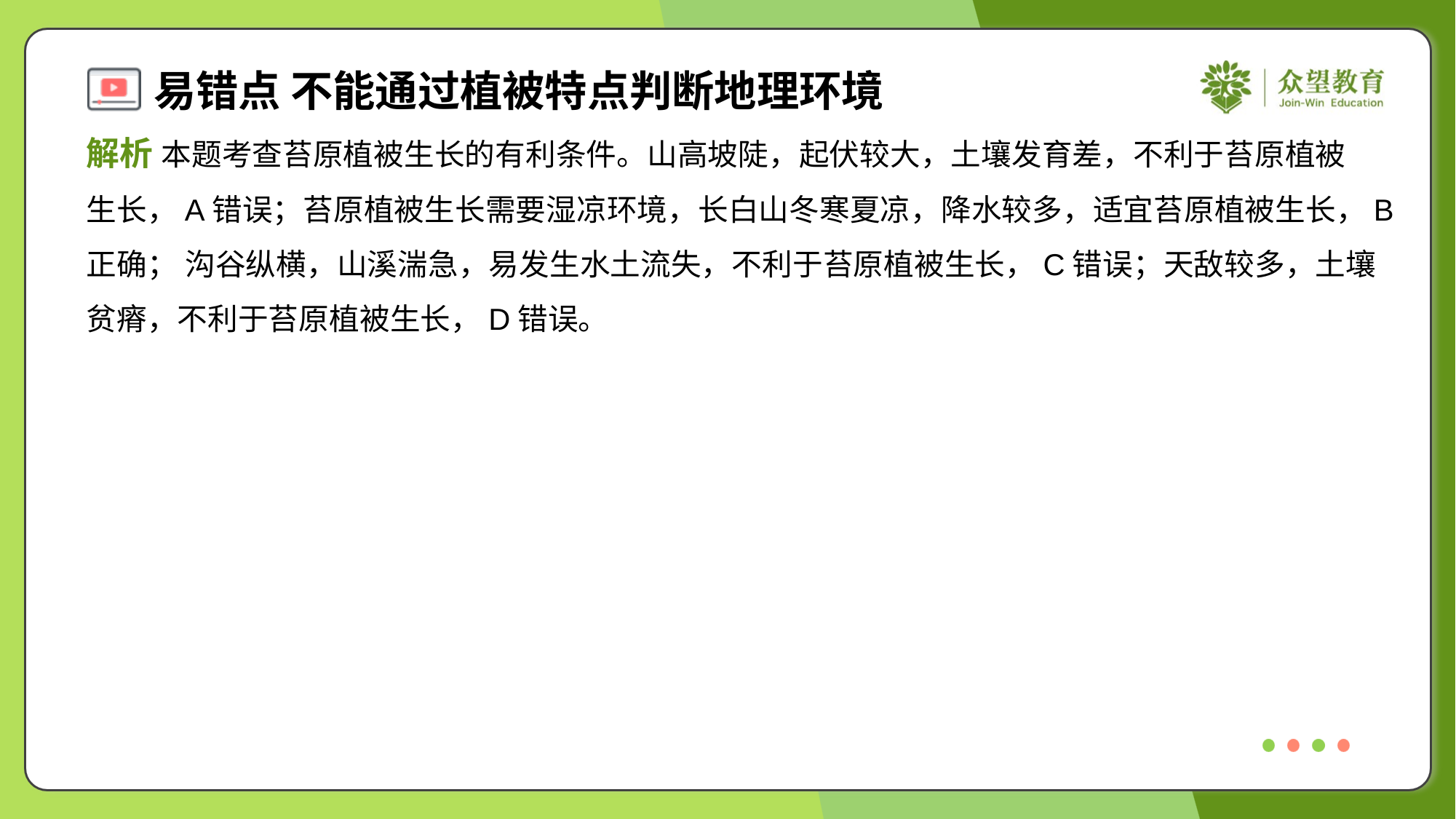

解析 本题考查苔原植被生长的有利条件。山高坡陡，起伏较大，土壤发育差，不利于苔原植被
生长，A错误；苔原植被生长需要湿凉环境，长白山冬寒夏凉，降水较多，适宜苔原植被生长，B
正确； 沟谷纵横，山溪湍急，易发生水土流失，不利于苔原植被生长，C错误；天敌较多，土壤
贫瘠，不利于苔原植被生长，D错误。